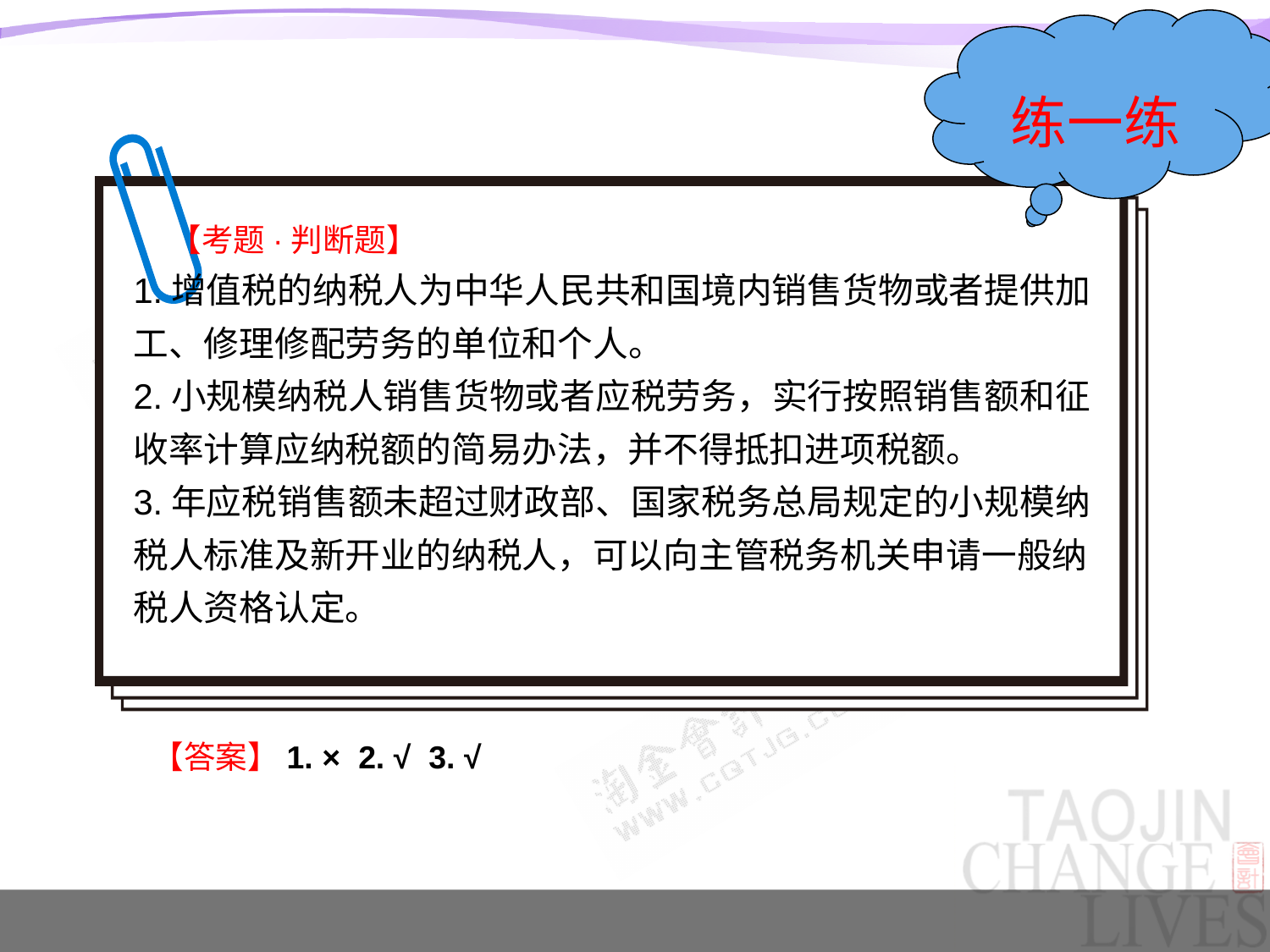

练一练

   【考题·判断题】
1.增值税的纳税人为中华人民共和国境内销售货物或者提供加工、修理修配劳务的单位和个人。
2.小规模纳税人销售货物或者应税劳务，实行按照销售额和征收率计算应纳税额的简易办法，并不得抵扣进项税额。
3.年应税销售额未超过财政部、国家税务总局规定的小规模纳税人标准及新开业的纳税人，可以向主管税务机关申请一般纳税人资格认定。
【答案】1. ×  2. √  3. √